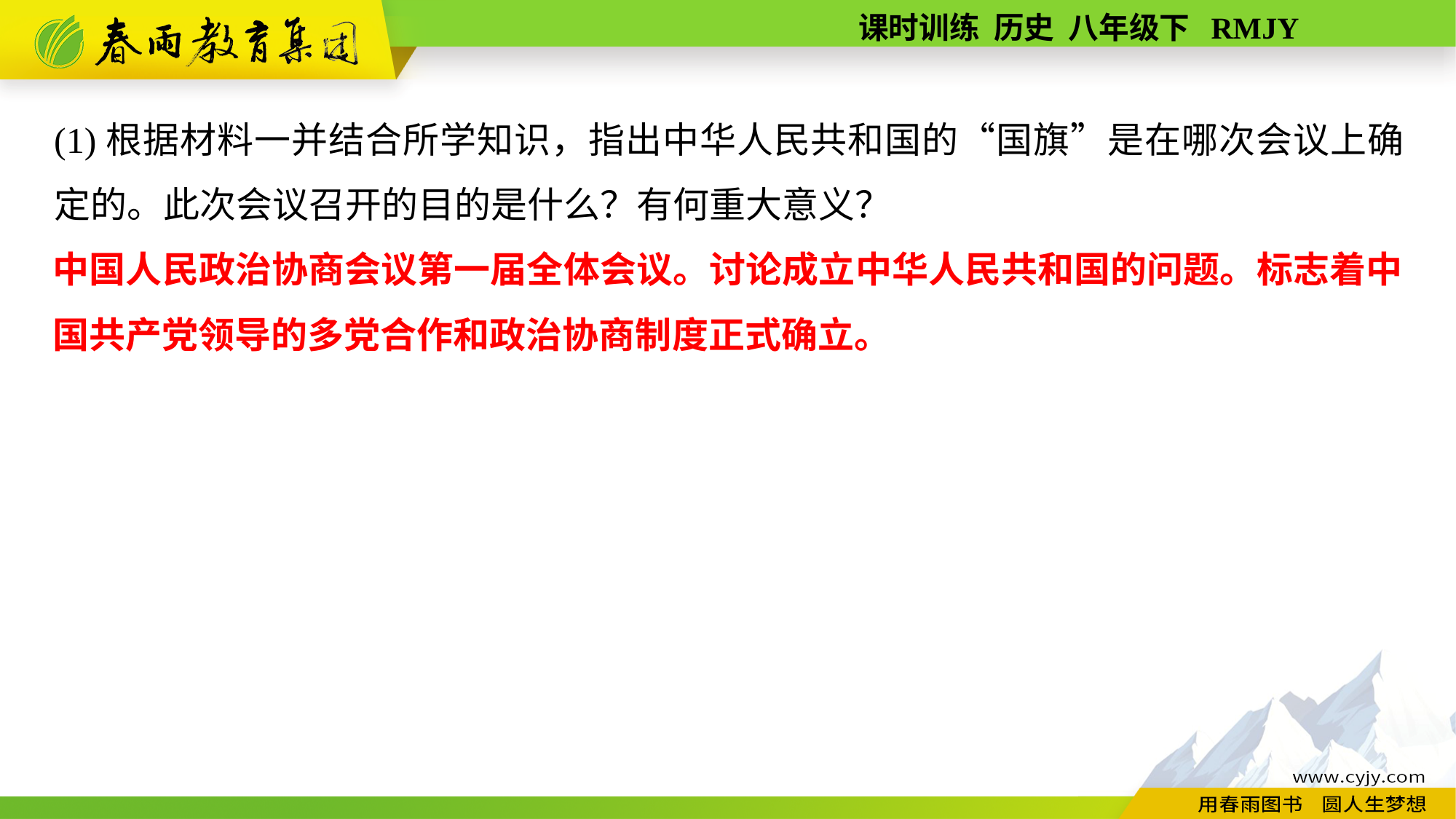

(1)根据材料一并结合所学知识，指出中华人民共和国的“国旗”是在哪次会议上确定的。此次会议召开的目的是什么？有何重大意义？
中国人民政治协商会议第一届全体会议。讨论成立中华人民共和国的问题。标志着中国共产党领导的多党合作和政治协商制度正式确立。